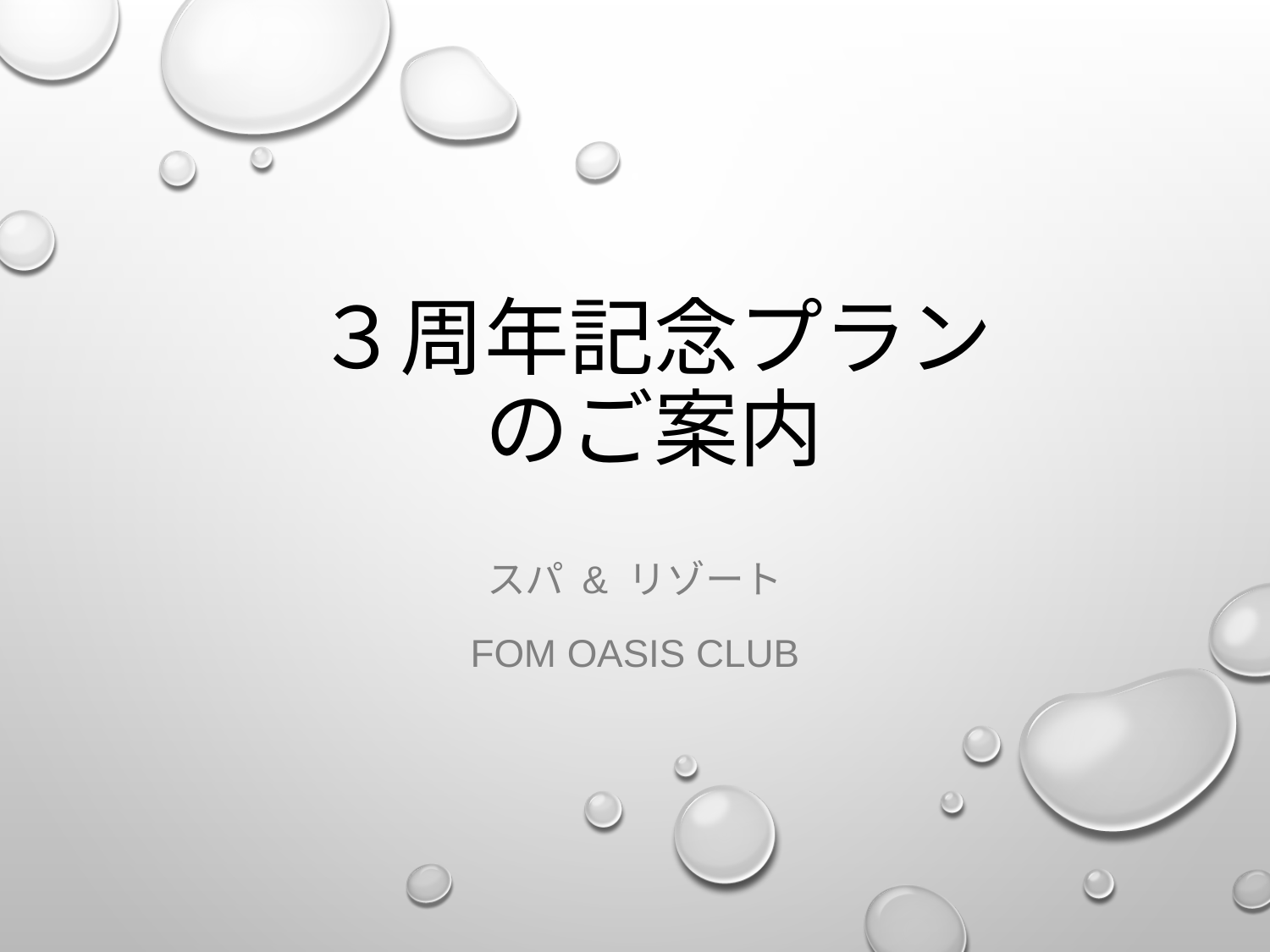

# ３周年記念プランのご案内
スパ & リゾート
FOM OASIS CLUB